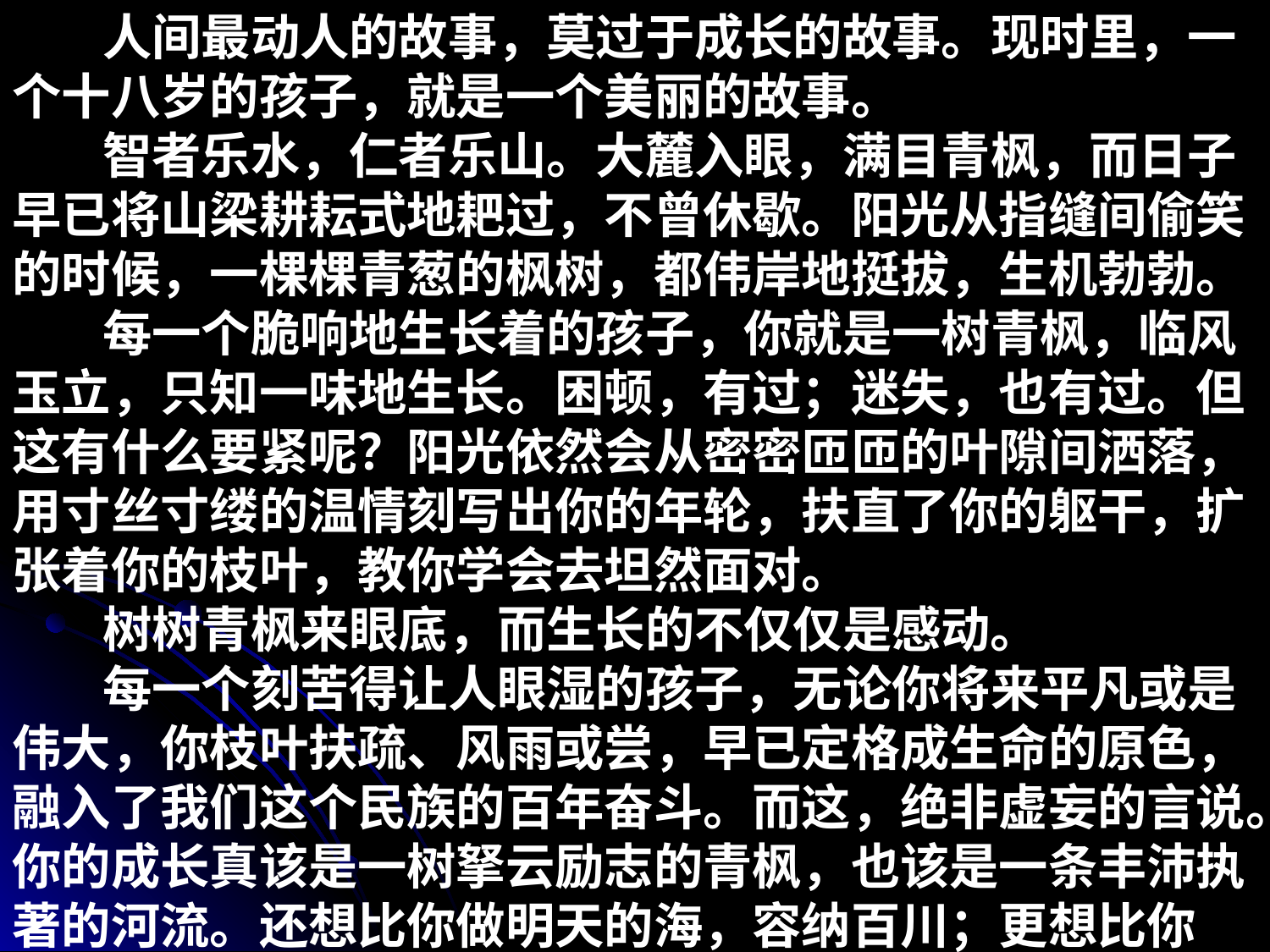

人间最动人的故事，莫过于成长的故事。现时里，一个十八岁的孩子，就是一个美丽的故事。
       智者乐水，仁者乐山。大麓入眼，满目青枫，而日子早已将山梁耕耘式地耙过，不曾休歇。阳光从指缝间偷笑的时候，一棵棵青葱的枫树，都伟岸地挺拔，生机勃勃。
       每一个脆响地生长着的孩子，你就是一树青枫，临风玉立，只知一味地生长。困顿，有过；迷失，也有过。但这有什么要紧呢？阳光依然会从密密匝匝的叶隙间洒落，用寸丝寸缕的温情刻写出你的年轮，扶直了你的躯干，扩张着你的枝叶，教你学会去坦然面对。
       树树青枫来眼底，而生长的不仅仅是感动。
       每一个刻苦得让人眼湿的孩子，无论你将来平凡或是伟大，你枝叶扶疏、风雨或尝，早已定格成生命的原色，融入了我们这个民族的百年奋斗。而这，绝非虚妄的言说。你的成长真该是一树拏云励志的青枫，也该是一条丰沛执著的河流。还想比你做明天的海，容纳百川；更想比你